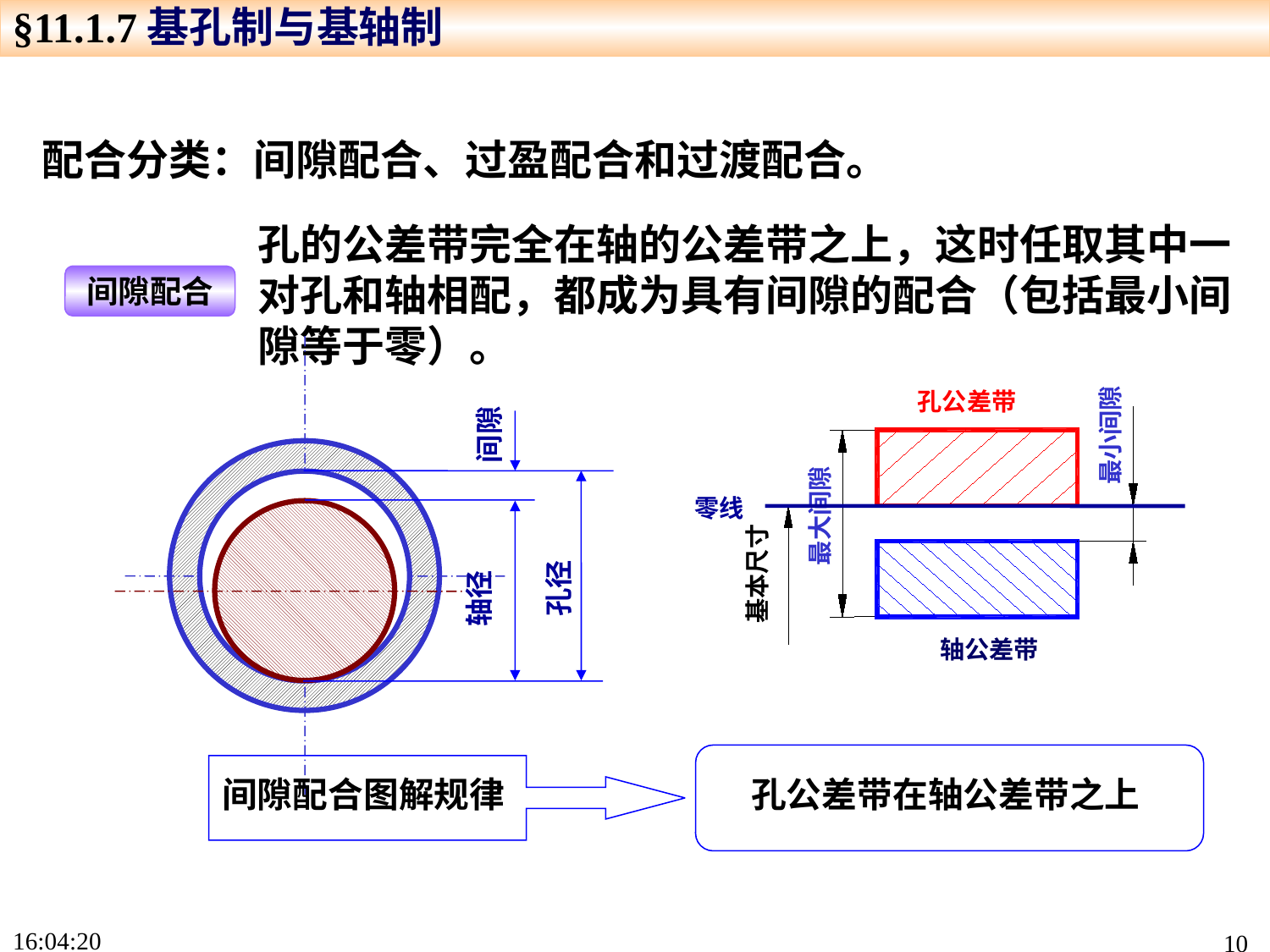

§11.1.7基孔制与基轴制
配合分类：间隙配合、过盈配合和过渡配合。
孔的公差带完全在轴的公差带之上，这时任取其中一对孔和轴相配，都成为具有间隙的配合（包括最小间隙等于零）。
间隙配合

最小间隙

孔公差带

间隙

最大间隙

孔径

零线

轴径

基本尺寸

轴公差带

孔公差带在轴公差带之上

间隙配合图解规律
16:04:20
10